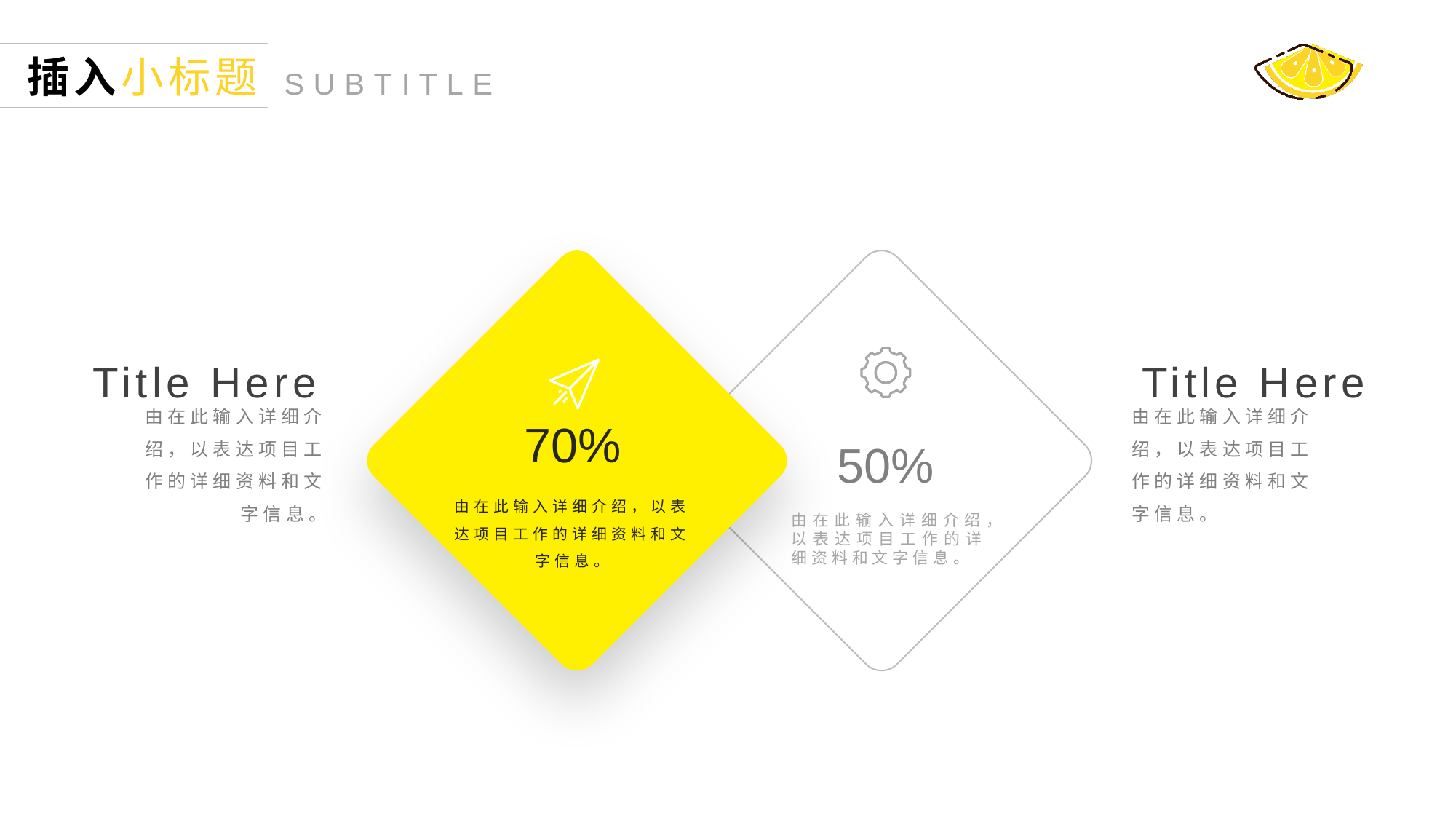

插入小标题
SUBTITLE

Title Here
由在此输入详细介绍，以表达项目工作的详细资料和文字信息。
Title Here
由在此输入详细介绍，以表达项目工作的详细资料和文字信息。

70%
50%
由在此输入详细介绍，以表达项目工作的详细资料和文字信息。
由在此输入详细介绍，以表达项目工作的详细资料和文字信息。